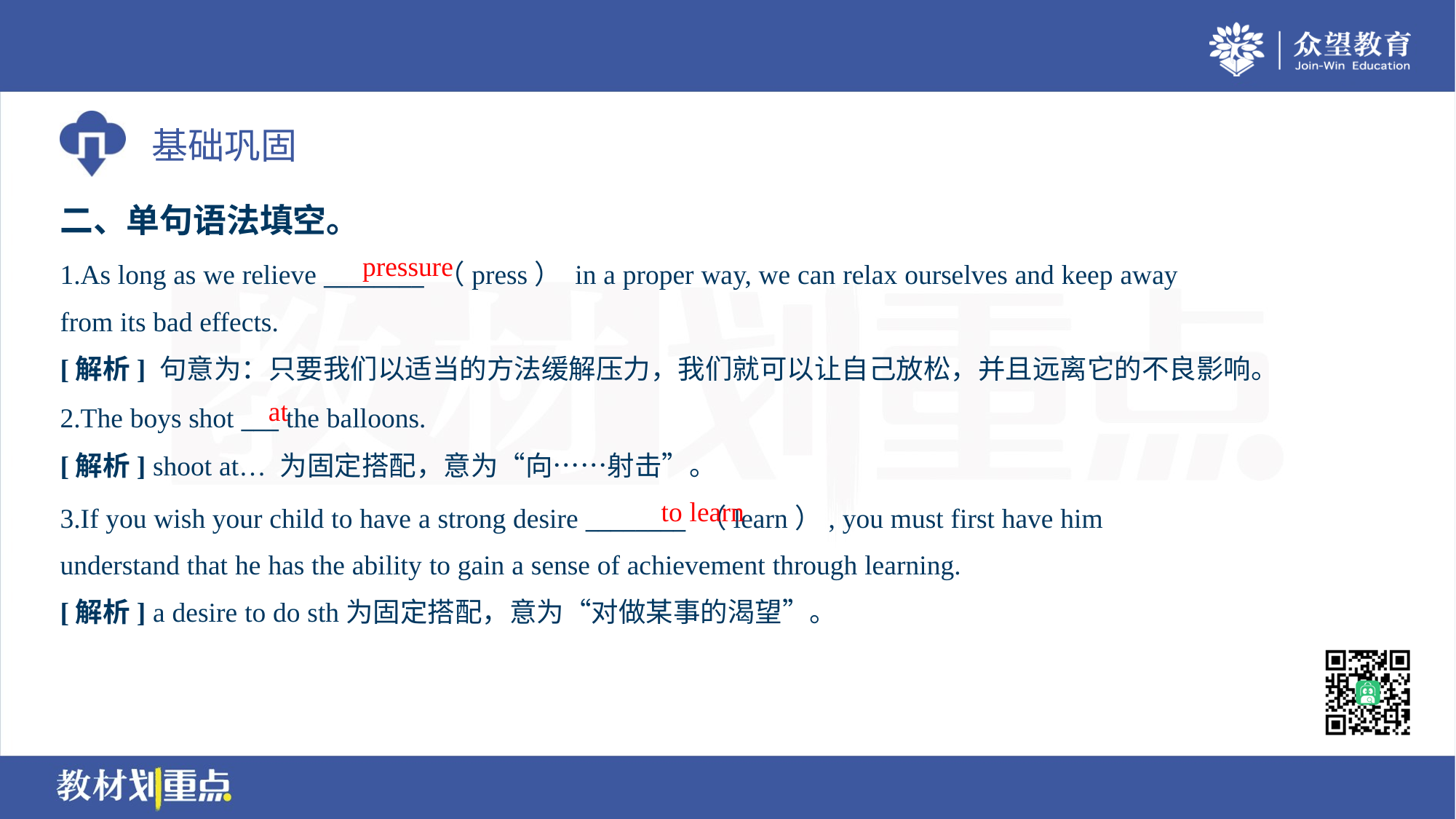

二、单句语法填空。
pressure
1.As long as we relieve ________ （press） in a proper way, we can relax ourselves and keep away
from its bad effects.
[解析] 句意为：只要我们以适当的方法缓解压力，我们就可以让自己放松，并且远离它的不良影响。
at
2.The boys shot ___ the balloons.
[解析] shoot at… 为固定搭配，意为“向……射击”。
to learn
3.If you wish your child to have a strong desire ________ （learn）, you must first have him
understand that he has the ability to gain a sense of achievement through learning.
[解析] a desire to do sth为固定搭配，意为“对做某事的渴望”。